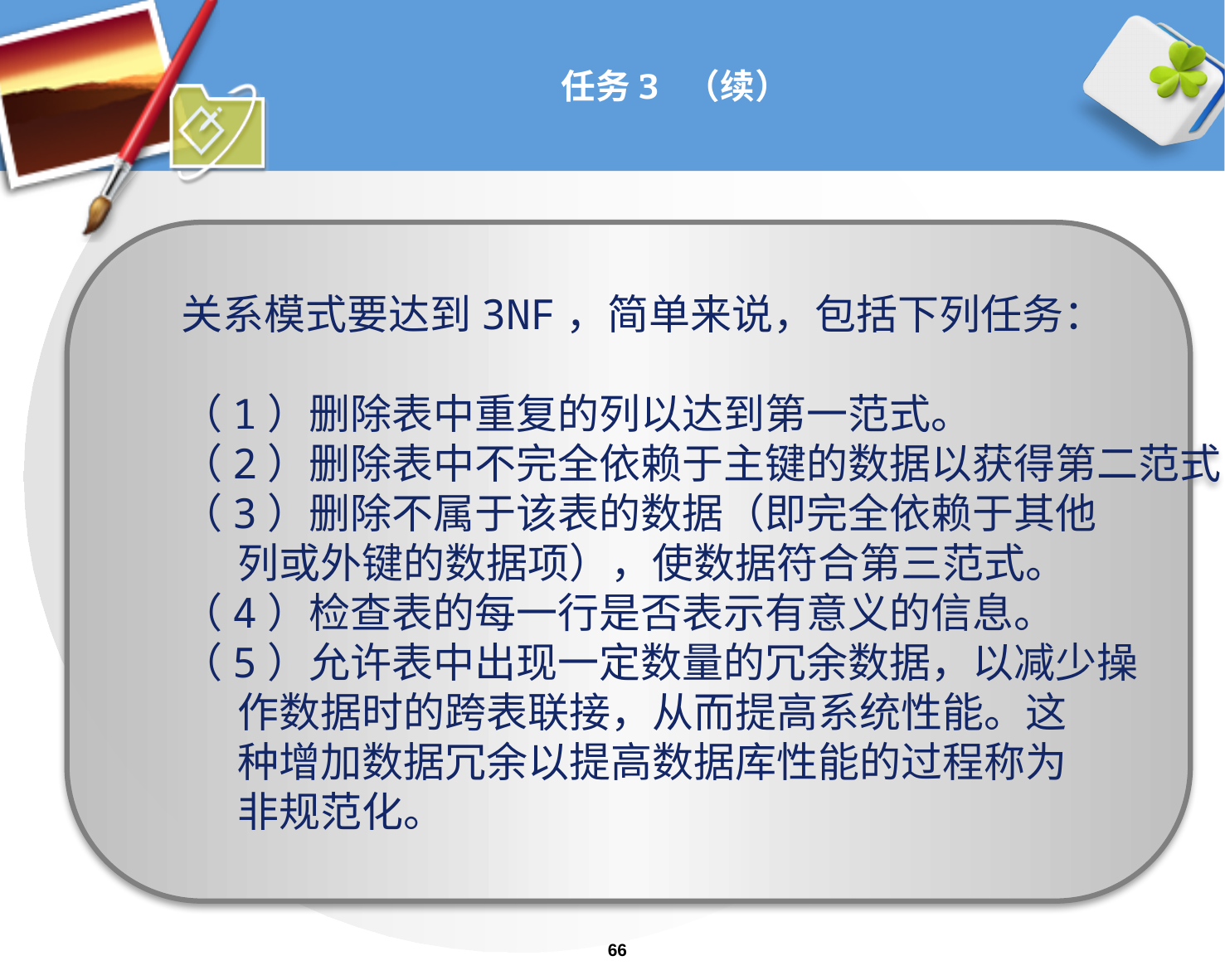

关系模式要达到3NF，简单来说，包括下列任务：

（1）删除表中重复的列以达到第一范式。
（2）删除表中不完全依赖于主键的数据以获得第二范式
（3）删除不属于该表的数据（即完全依赖于其他
     列或外键的数据项），使数据符合第三范式。
（4）检查表的每一行是否表示有意义的信息。
（5）允许表中出现一定数量的冗余数据，以减少操
     作数据时的跨表联接，从而提高系统性能。这
     种增加数据冗余以提高数据库性能的过程称为
     非规范化。
# 任务3   （续）
66